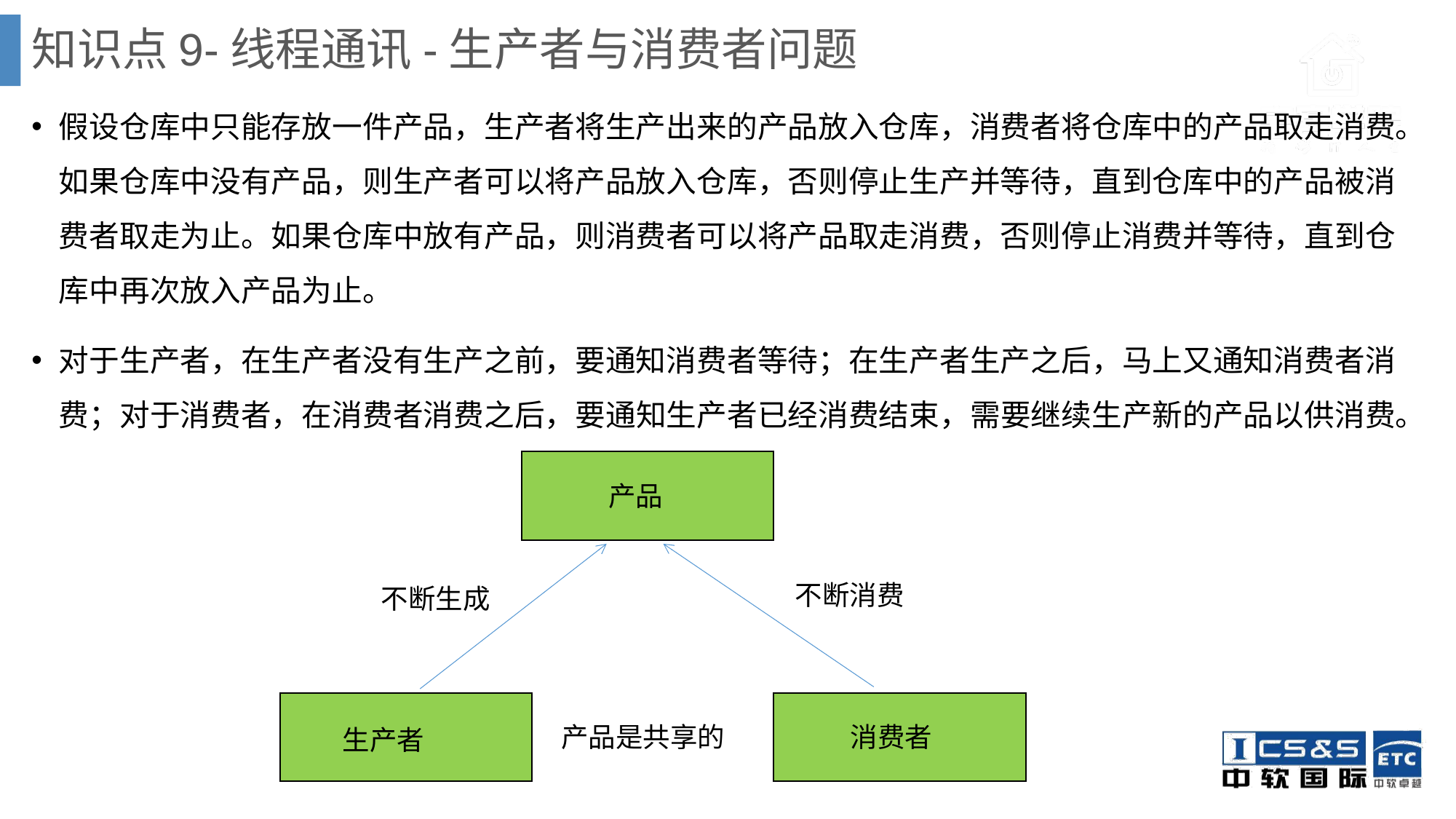

# 知识点9-线程通讯-生产者与消费者问题
假设仓库中只能存放一件产品，生产者将生产出来的产品放入仓库，消费者将仓库中的产品取走消费。如果仓库中没有产品，则生产者可以将产品放入仓库，否则停止生产并等待，直到仓库中的产品被消费者取走为止。如果仓库中放有产品，则消费者可以将产品取走消费，否则停止消费并等待，直到仓库中再次放入产品为止。
对于生产者，在生产者没有生产之前，要通知消费者等待；在生产者生产之后，马上又通知消费者消费；对于消费者，在消费者消费之后，要通知生产者已经消费结束，需要继续生产新的产品以供消费。

产品
不断消费
不断生成

产品是共享的
消费者
生产者